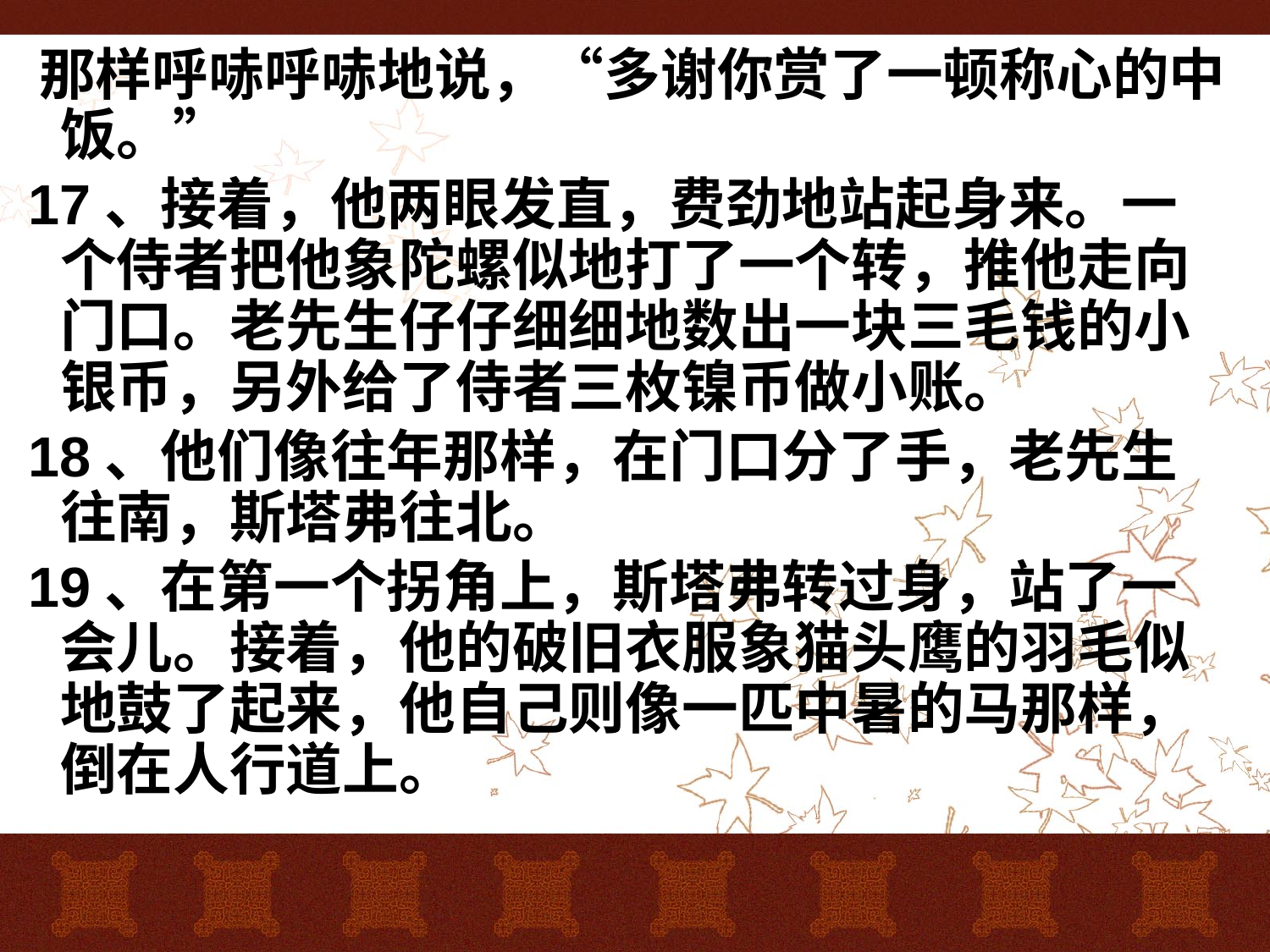

那样呼哧呼哧地说，“多谢你赏了一顿称心的中饭。”
 17、接着，他两眼发直，费劲地站起身来。一个侍者把他象陀螺似地打了一个转，推他走向门口。老先生仔仔细细地数出一块三毛钱的小银币，另外给了侍者三枚镍币做小账。
 18、他们像往年那样，在门口分了手，老先生往南，斯塔弗往北。
 19、在第一个拐角上，斯塔弗转过身，站了一会儿。接着，他的破旧衣服象猫头鹰的羽毛似地鼓了起来，他自己则像一匹中暑的马那样，倒在人行道上。